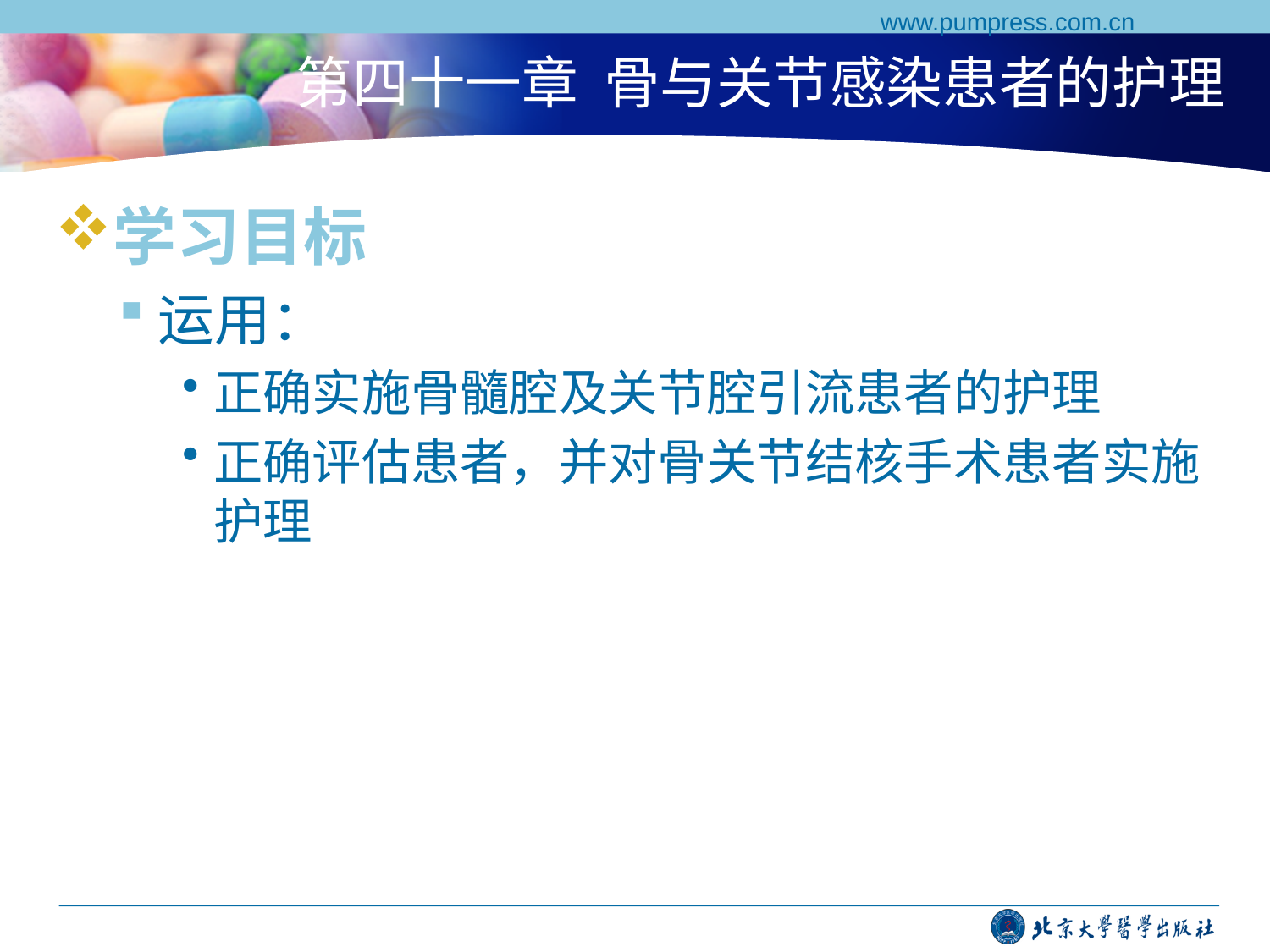

www.pumpress.com.cn
# 第四十一章  骨与关节感染患者的护理
学习目标
运用：
正确实施骨髓腔及关节腔引流患者的护理
正确评估患者，并对骨关节结核手术患者实施护理